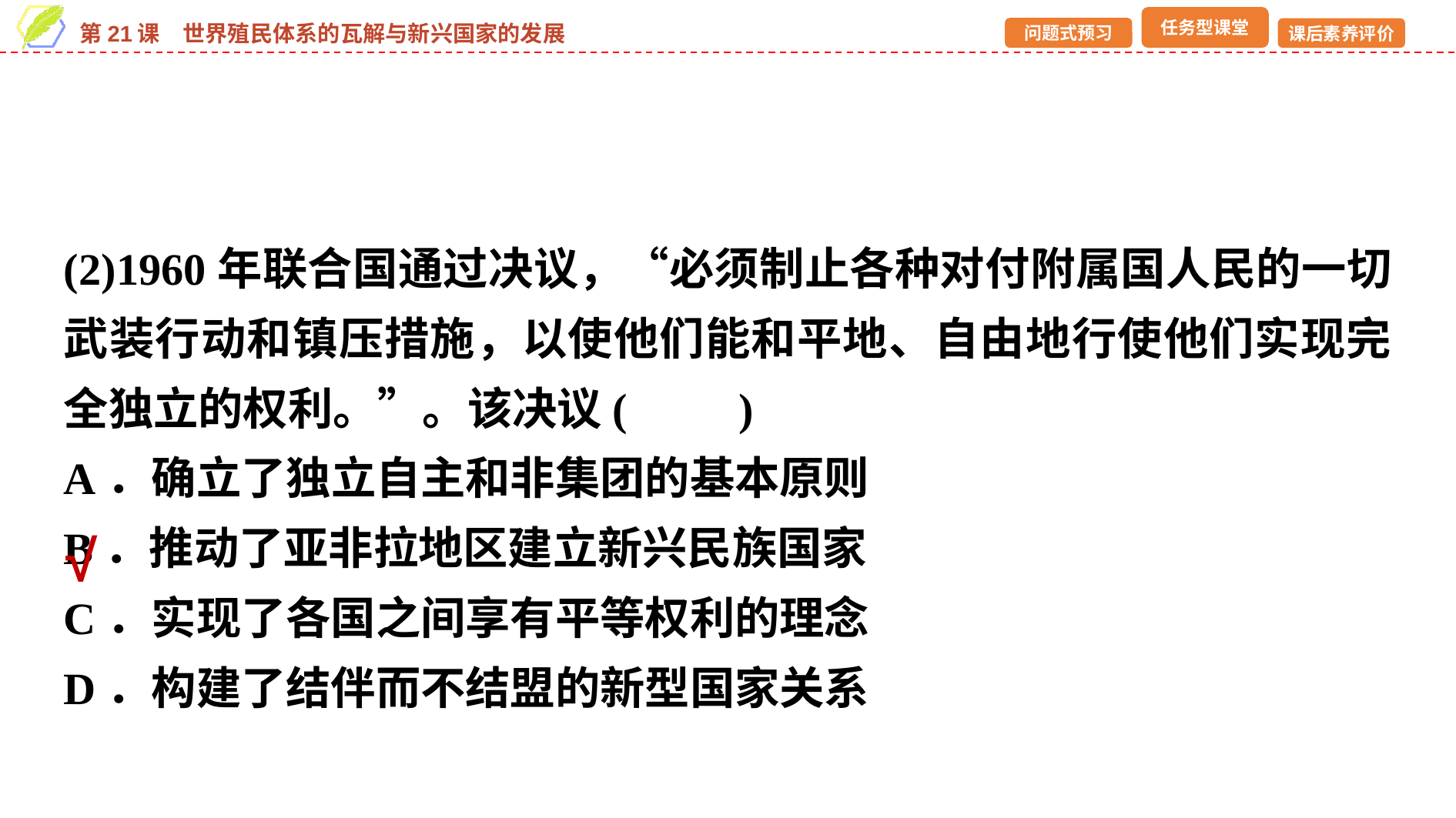

(2)1960年联合国通过决议，“必须制止各种对付附属国人民的一切武装行动和镇压措施，以使他们能和平地、自由地行使他们实现完全独立的权利。”。该决议(　　)
A．确立了独立自主和非集团的基本原则
B．推动了亚非拉地区建立新兴民族国家
C．实现了各国之间享有平等权利的理念
D．构建了结伴而不结盟的新型国家关系
√